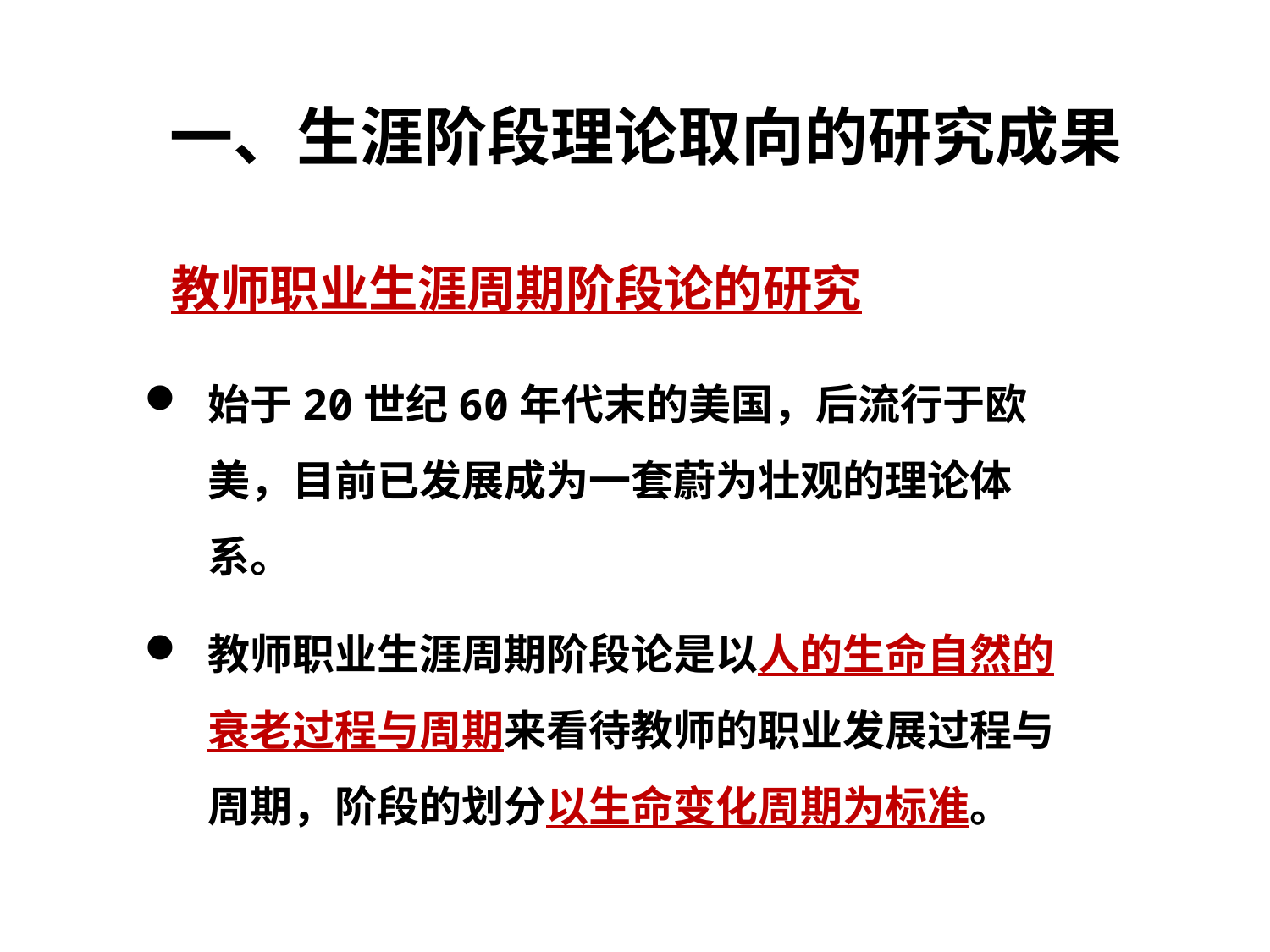

一、生涯阶段理论取向的研究成果
教师职业生涯周期阶段论的研究
始于20世纪60年代末的美国，后流行于欧美，目前已发展成为一套蔚为壮观的理论体系。
教师职业生涯周期阶段论是以人的生命自然的衰老过程与周期来看待教师的职业发展过程与周期，阶段的划分以生命变化周期为标准。